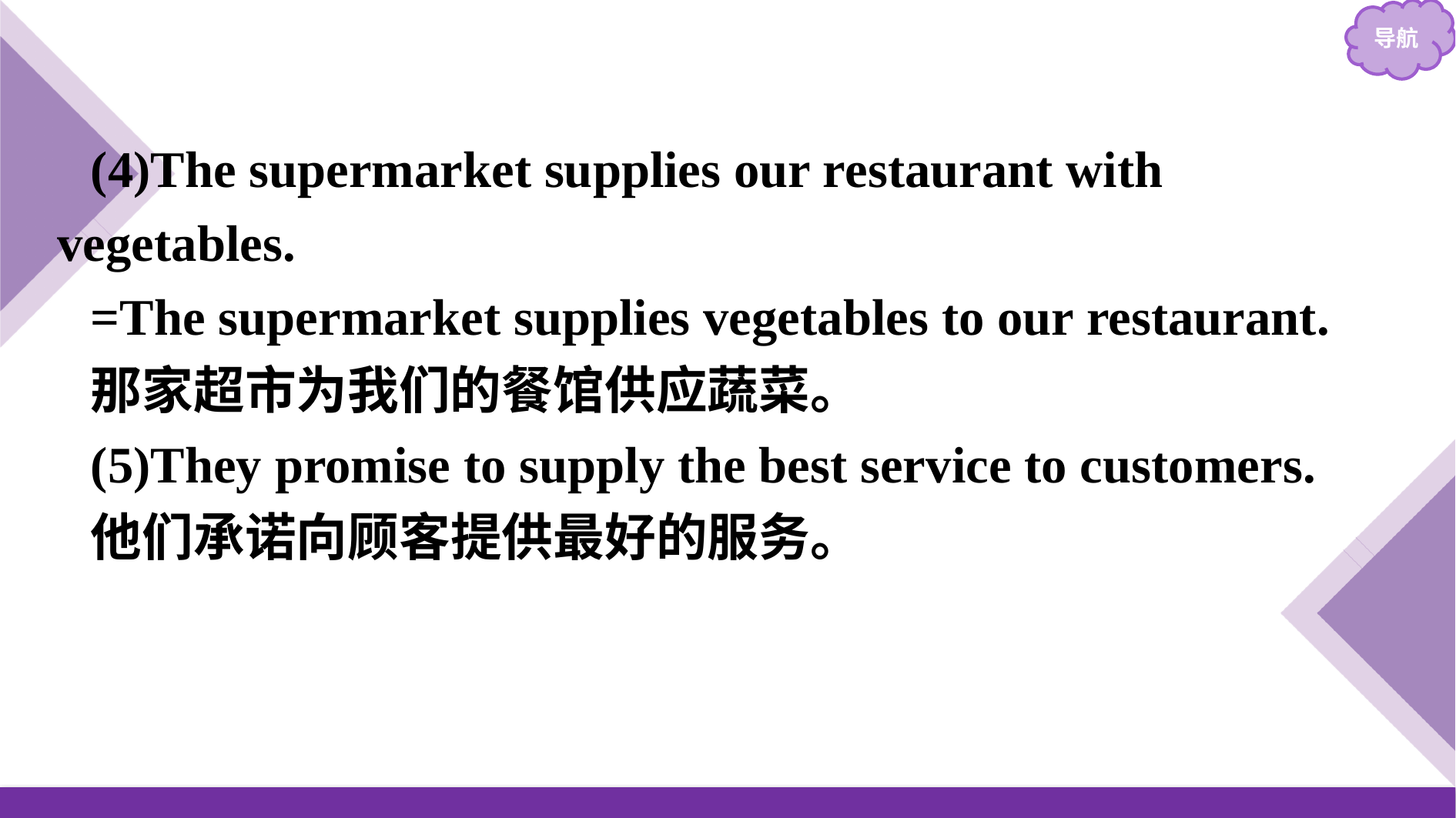

(4)The supermarket supplies our restaurant with vegetables.
=The supermarket supplies vegetables to our restaurant.
那家超市为我们的餐馆供应蔬菜。
(5)They promise to supply the best service to customers.
他们承诺向顾客提供最好的服务。